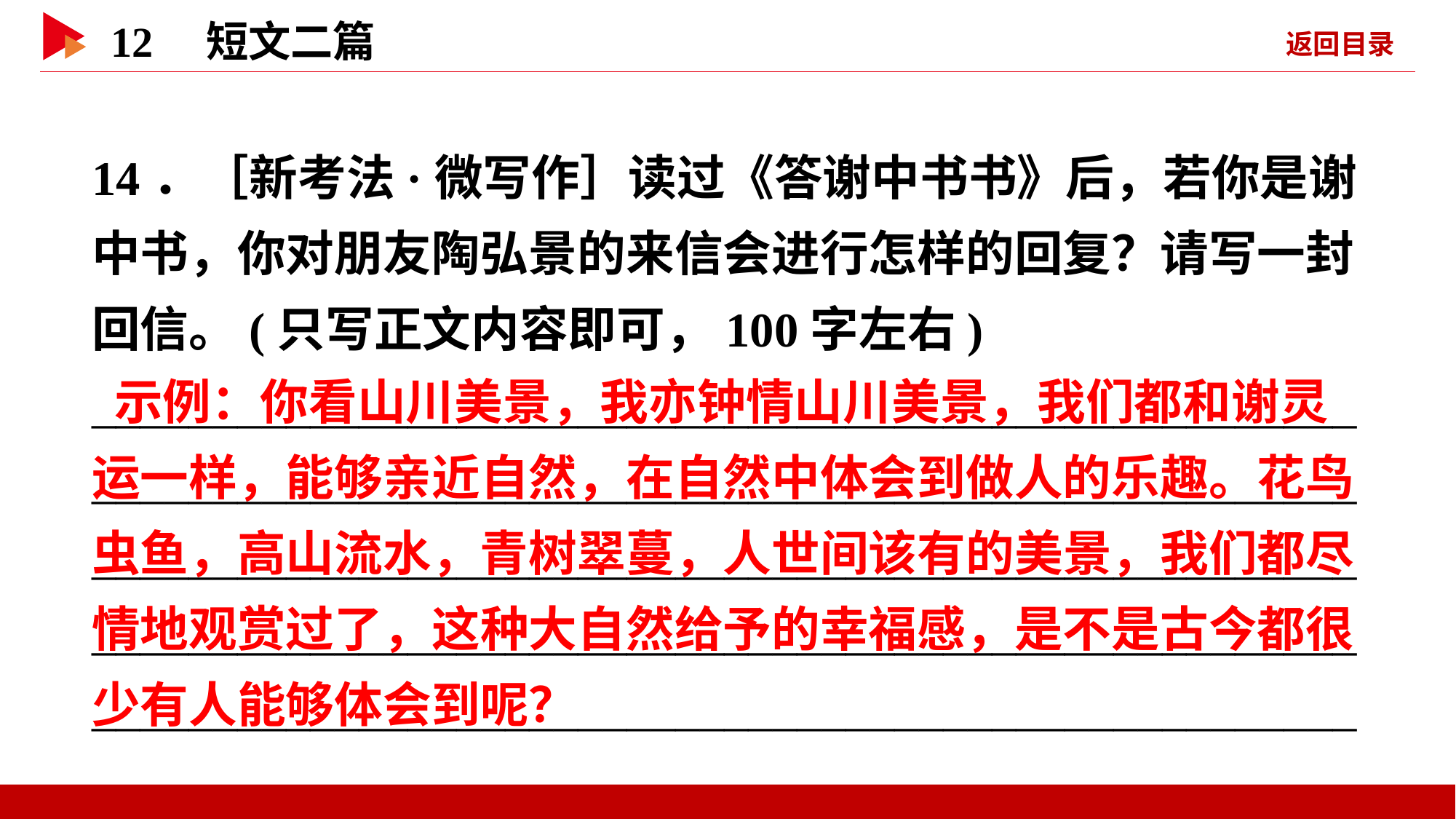

14．［新考法·微写作］读过《答谢中书书》后，若你是谢中书，你对朋友陶弘景的来信会进行怎样的回复？请写一封回信。(只写正文内容即可，100字左右)
____________________________________________________________________________________________________________________________________________________________________________________________________________________________________________________________________
 示例：你看山川美景，我亦钟情山川美景，我们都和谢灵运一样，能够亲近自然，在自然中体会到做人的乐趣。花鸟虫鱼，高山流水，青树翠蔓，人世间该有的美景，我们都尽情地观赏过了，这种大自然给予的幸福感，是不是古今都很少有人能够体会到呢？